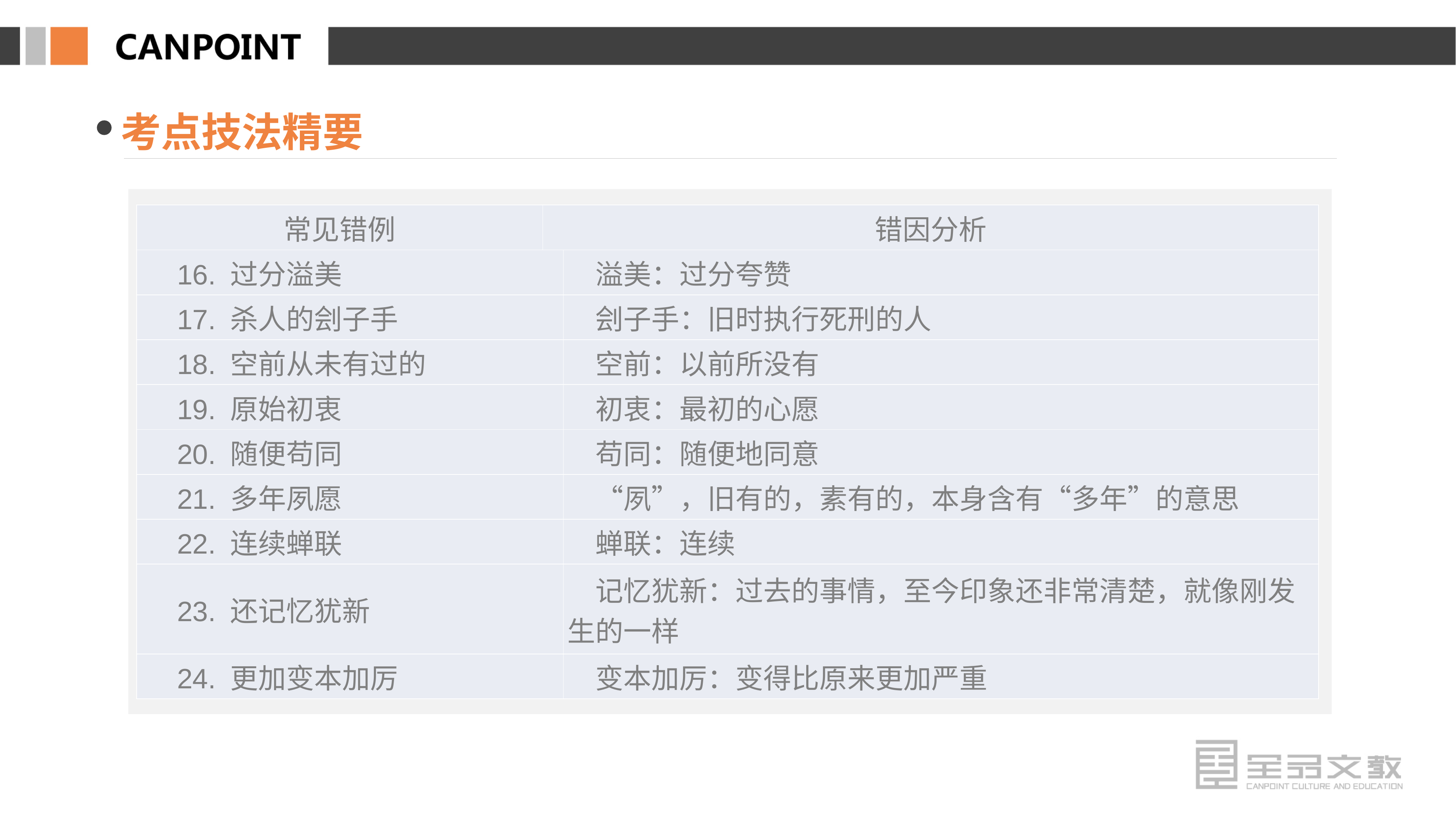

考点技法精要

| 常见错例 | 错因分析 |  |
| --- | --- | --- |
| 16. 过分溢美 |  | 溢美：过分夸赞 |
| 17. 杀人的刽子手 |  | 刽子手：旧时执行死刑的人 |
| 18. 空前从未有过的 |  | 空前：以前所没有 |
| 19. 原始初衷 |  | 初衷：最初的心愿 |
| 20. 随便苟同 |  | 苟同：随便地同意 |
| 21. 多年夙愿 |  | “夙”，旧有的，素有的，本身含有“多年”的意思 |
| 22. 连续蝉联 |  | 蝉联：连续 |
| 23. 还记忆犹新 |  | 记忆犹新：过去的事情，至今印象还非常清楚，就像刚发生的一样 |
| 24. 更加变本加厉 |  | 变本加厉：变得比原来更加严重 |